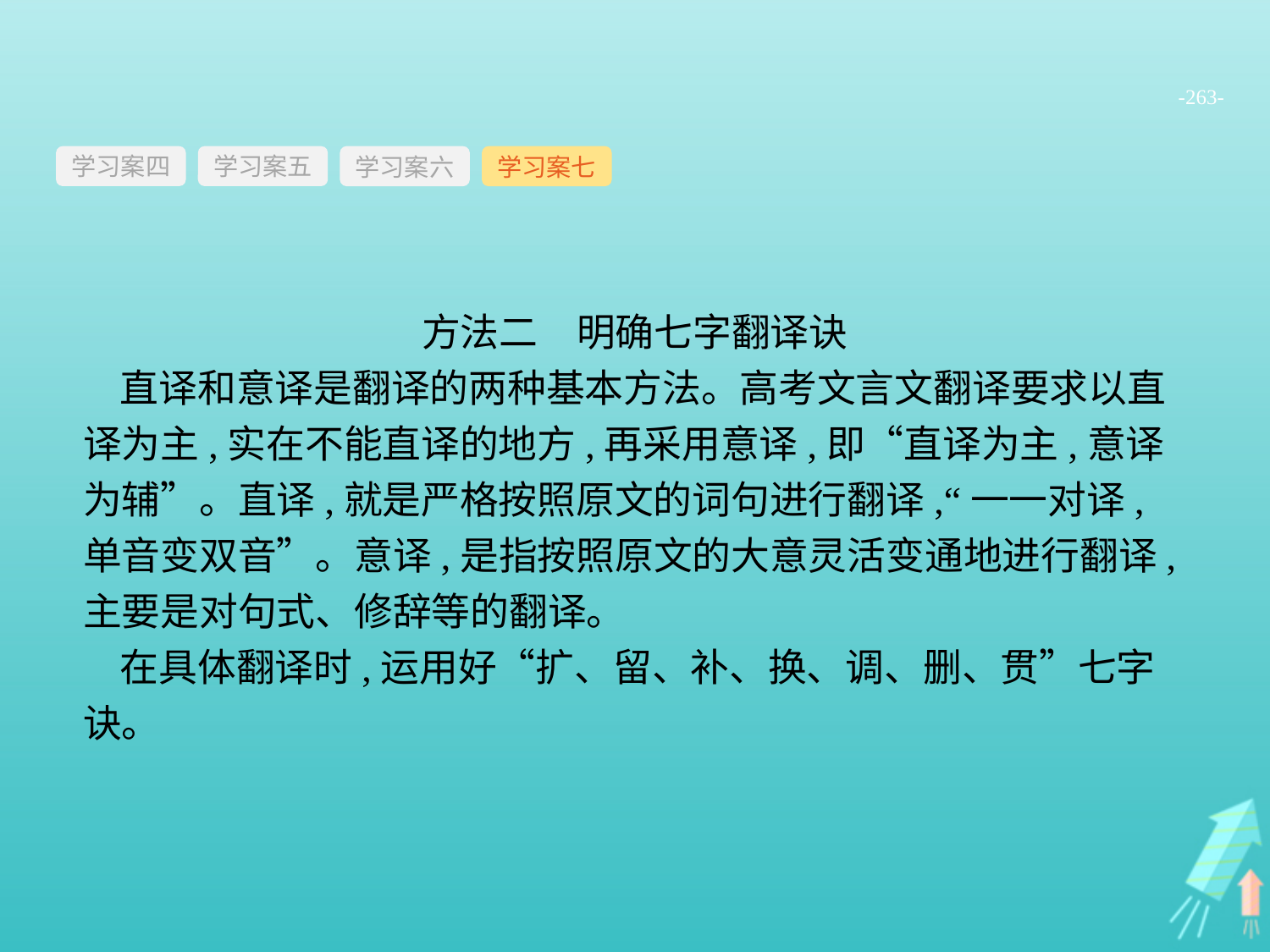

-263-
学习案四
学习案六
学习案七
学习案五
方法二　明确七字翻译诀
直译和意译是翻译的两种基本方法。高考文言文翻译要求以直译为主,实在不能直译的地方,再采用意译,即“直译为主,意译为辅”。直译,就是严格按照原文的词句进行翻译,“一一对译,单音变双音”。意译,是指按照原文的大意灵活变通地进行翻译,主要是对句式、修辞等的翻译。
在具体翻译时,运用好“扩、留、补、换、调、删、贯”七字诀。